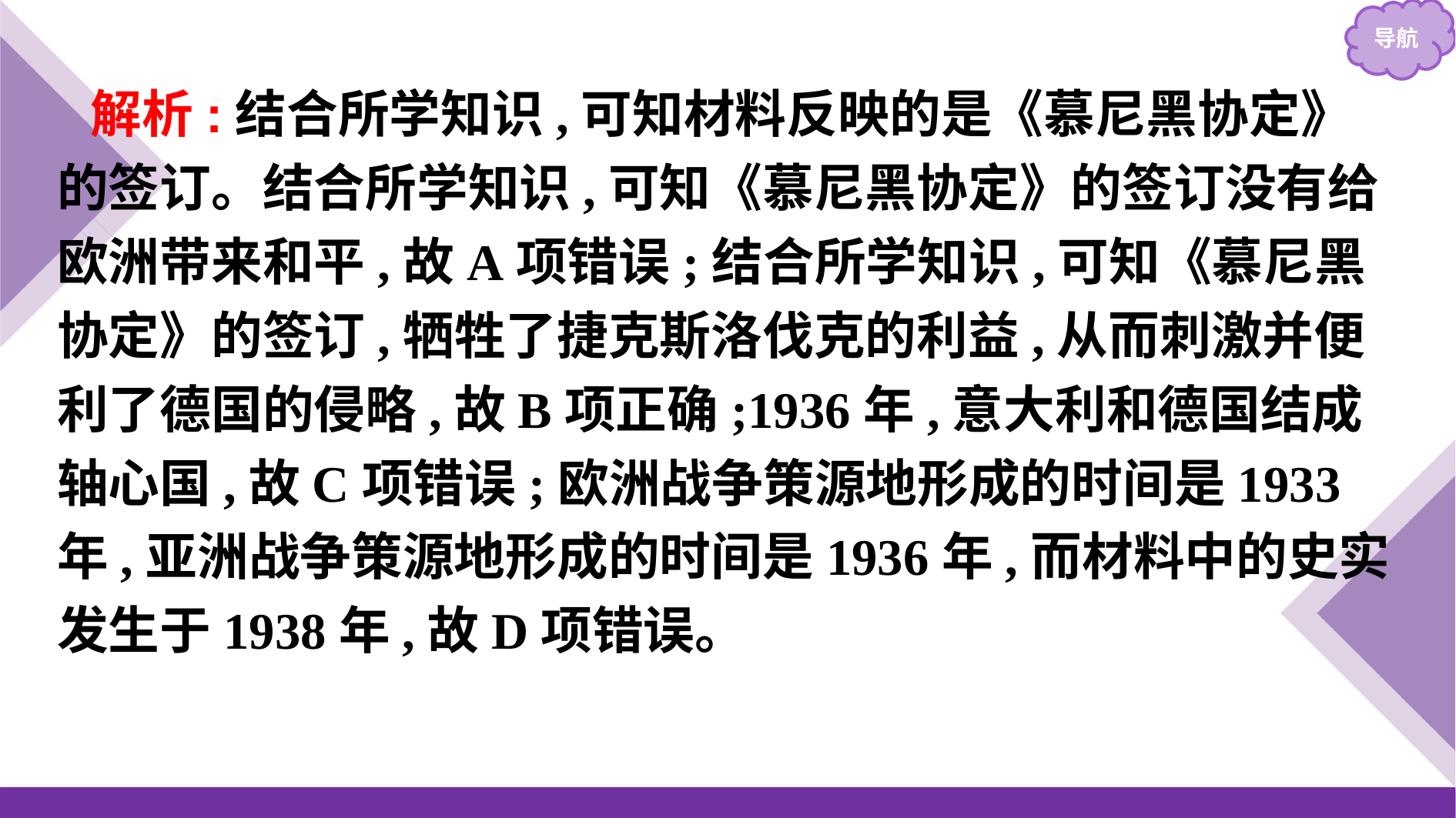

解析:结合所学知识,可知材料反映的是《慕尼黑协定》的签订。结合所学知识,可知《慕尼黑协定》的签订没有给欧洲带来和平,故A项错误;结合所学知识,可知《慕尼黑协定》的签订,牺牲了捷克斯洛伐克的利益,从而刺激并便利了德国的侵略,故B项正确;1936年,意大利和德国结成轴心国,故C项错误;欧洲战争策源地形成的时间是1933年,亚洲战争策源地形成的时间是1936年,而材料中的史实发生于1938年,故D项错误。